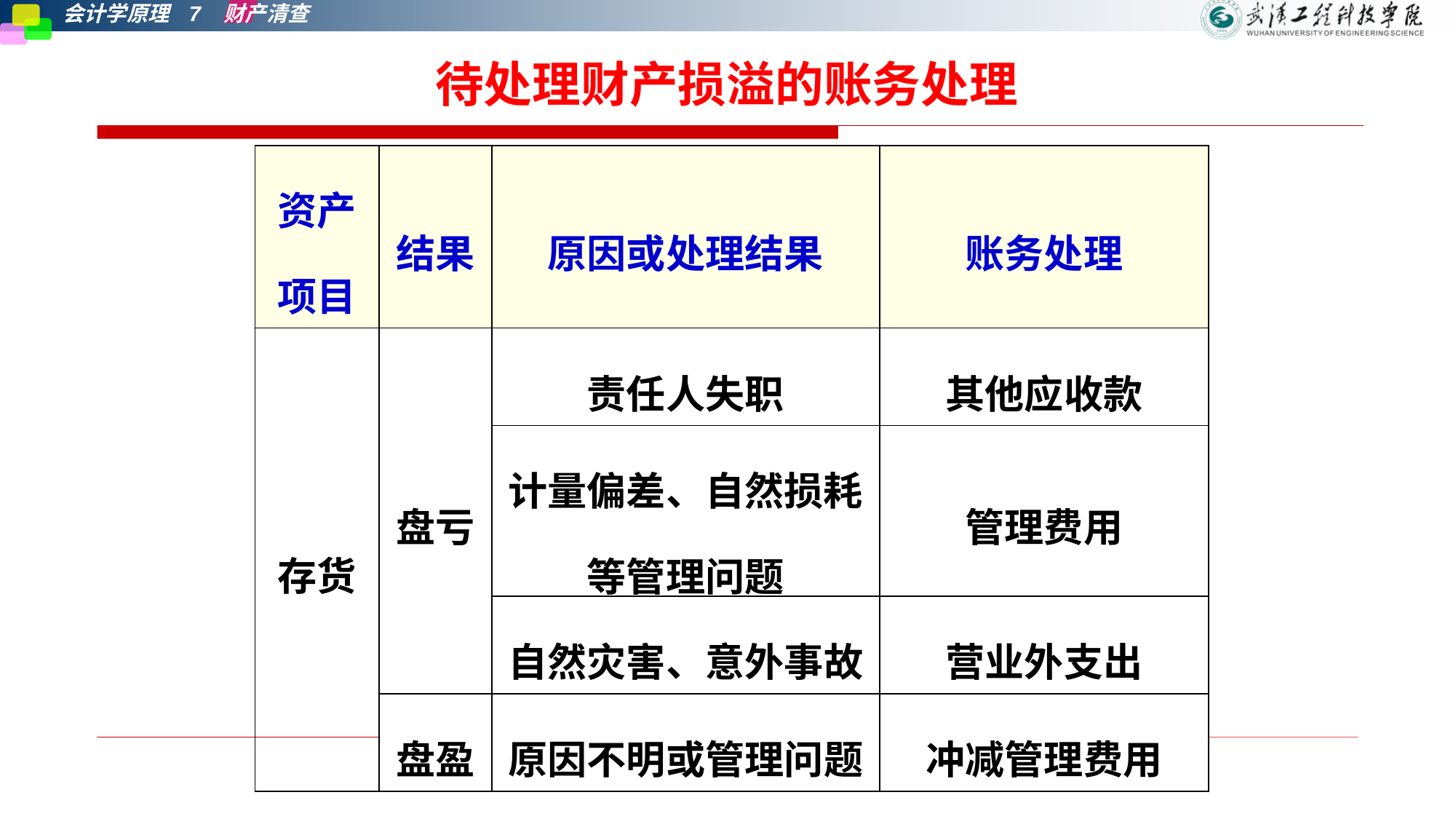

（二）财产清查结果的账务处理原则
待处理财产损溢的账务处理
| 资产项目 | 结果 | 原因或处理结果 | 账务处理 |
| --- | --- | --- | --- |
| 存货 | 盘亏 | 责任人失职 | 其他应收款 |
|  |  | 计量偏差、自然损耗等管理问题 | 管理费用 |
|  |  | 自然灾害、意外事故 | 营业外支出 |
|  | 盘盈 | 原因不明或管理问题 | 冲减管理费用 |